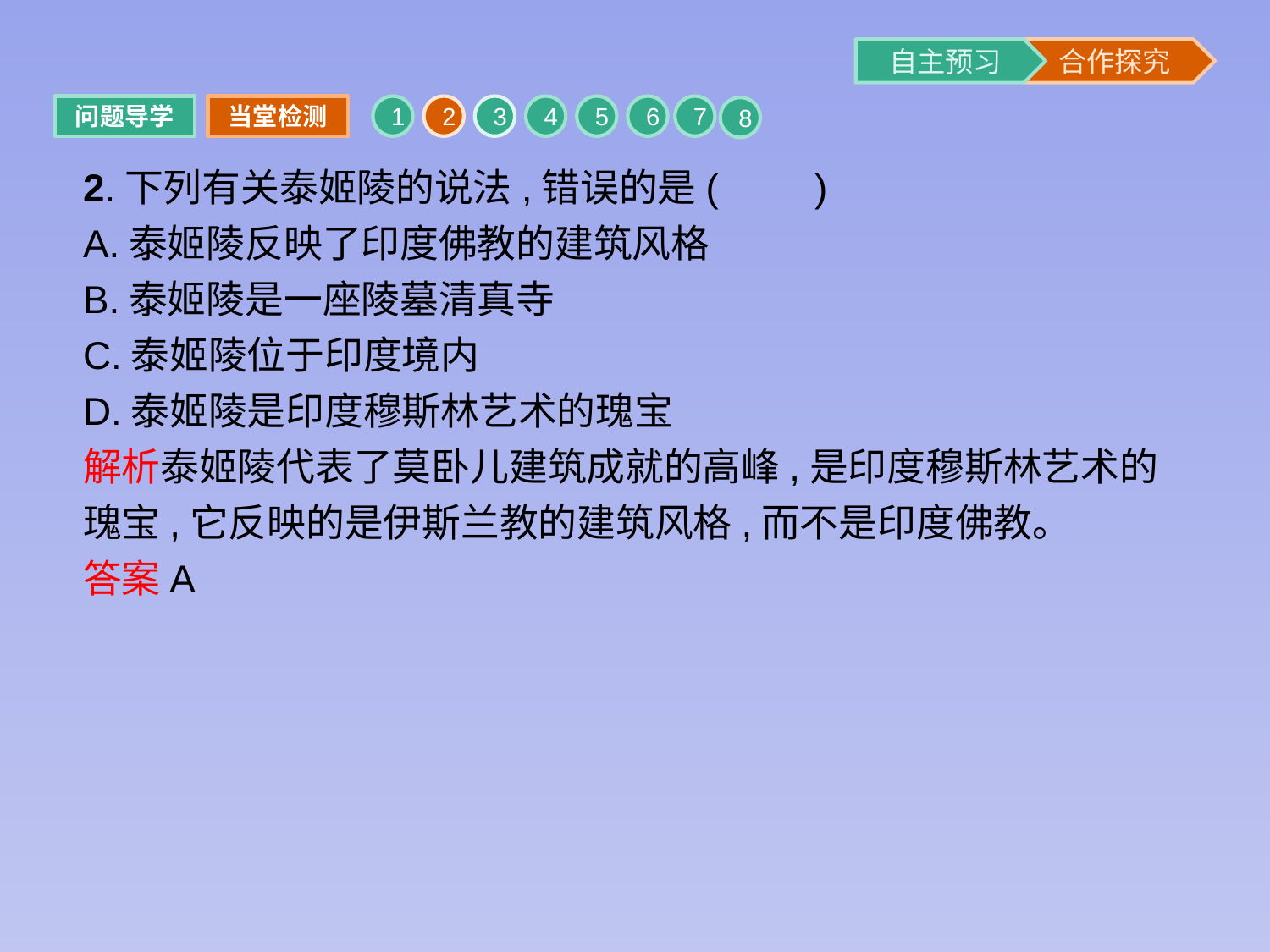

问题导学
当堂检测
1
2
3
4
5
6
7
8
2.下列有关泰姬陵的说法,错误的是(　　)
A.泰姬陵反映了印度佛教的建筑风格
B.泰姬陵是一座陵墓清真寺
C.泰姬陵位于印度境内
D.泰姬陵是印度穆斯林艺术的瑰宝
解析泰姬陵代表了莫卧儿建筑成就的高峰,是印度穆斯林艺术的瑰宝,它反映的是伊斯兰教的建筑风格,而不是印度佛教。
答案A